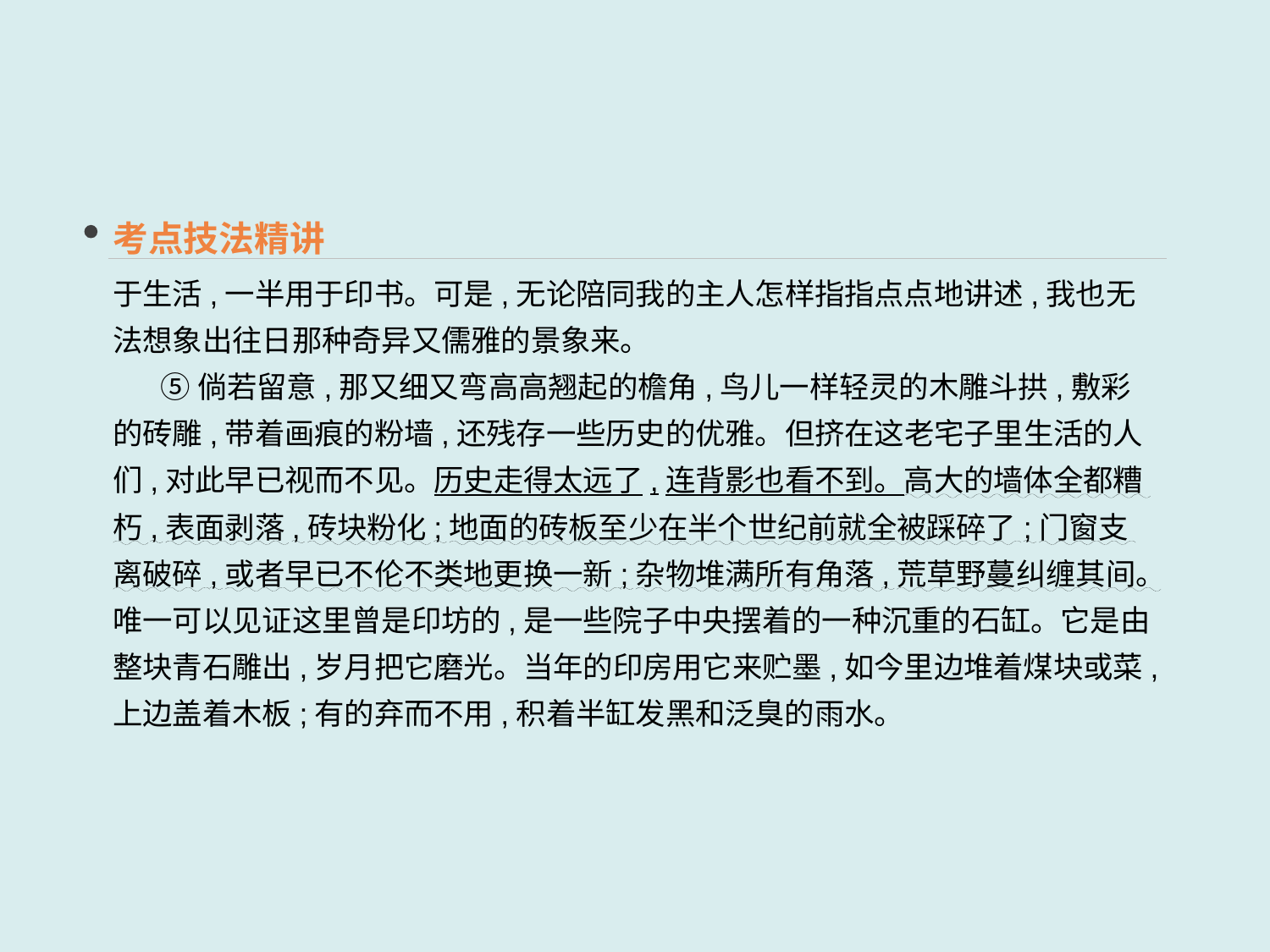

考点技法精讲

于生活,一半用于印书。可是,无论陪同我的主人怎样指指点点地讲述,我也无法想象出往日那种奇异又儒雅的景象来。
       ⑤倘若留意,那又细又弯高高翘起的檐角,鸟儿一样轻灵的木雕斗拱,敷彩的砖雕,带着画痕的粉墙,还残存一些历史的优雅。但挤在这老宅子里生活的人们,对此早已视而不见。历史走得太远了,连背影也看不到。高大的墙体全都糟朽,表面剥落,砖块粉化;地面的砖板至少在半个世纪前就全被踩碎了;门窗支离破碎,或者早已不伦不类地更换一新;杂物堆满所有角落,荒草野蔓纠缠其间。唯一可以见证这里曾是印坊的,是一些院子中央摆着的一种沉重的石缸。它是由整块青石雕出,岁月把它磨光。当年的印房用它来贮墨,如今里边堆着煤块或菜,上边盖着木板;有的弃而不用,积着半缸发黑和泛臭的雨水。